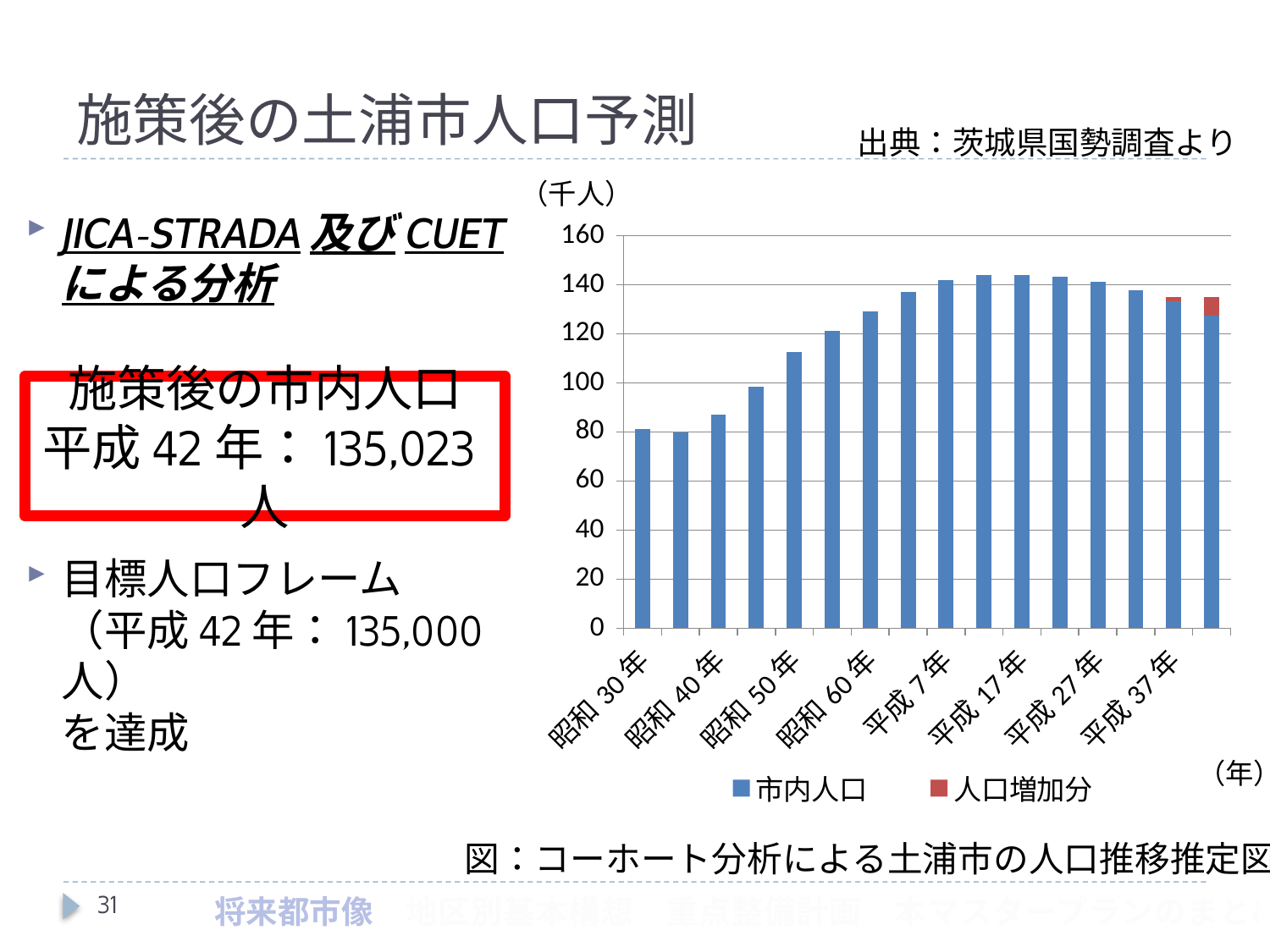

# 施策後の土浦市人口予測
出典：茨城県国勢調査より
（千人）
JICA-STRADA及びCUETによる分析

目標人口フレーム
（平成42年：135,000人）
を達成

### Chart

| Category | 市内人口 | 人口増加分 |
|---|---|---|
| 昭和30年 | 81.01 | 0.0 |
| 昭和35年 | 79.778 | 0.0 |
| 昭和40年 | 87.211 | 0.0 |
| 昭和45年 | 98.313 | 0.0 |
| 昭和50年 | 112.577 | 0.0 |
| 昭和55年 | 121.3 | 0.0 |
| 昭和60年 | 129.236 | 0.0 |
| 平成2年 | 137.053 | 0.0 |
| 平成7年 | 141.862 | 0.0 |
| 平成12年 | 144.106 | 0.0 |
| 平成17年 | 144.047 | 0.0 |
| 平成22年 | 143.422 | 0.0 |
| 平成27年 | 141.33130901923718 | 0.0 |
| 平成32年 | 137.77231554479886 | 0.0 |
| 平成37年 | 133.13775808289222 | 1.86224191710778 |
| 平成42年 | 127.53609246585252 | 7.46390753414748 |
施策後の市内人口
平成42年：135,023人
（年）
図：コーホート分析による土浦市の人口推移推定図
31
　将来都市像　地区別基本構想　重点整備計画　本マスタープランのまとめ